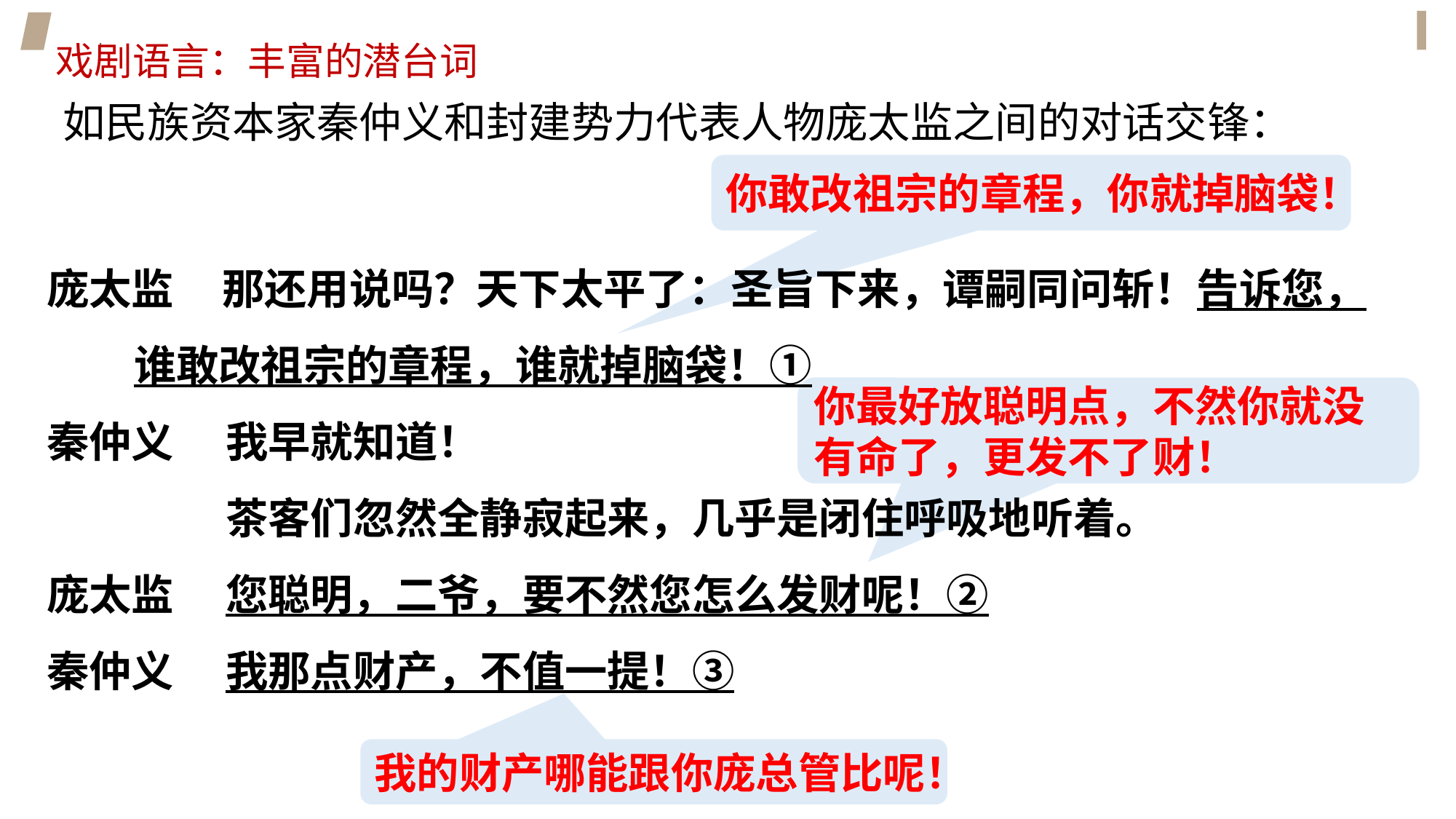

# 戏剧语言：丰富的潜台词
如民族资本家秦仲义和封建势力代表人物庞太监之间的对话交锋：
你敢改祖宗的章程，你就掉脑袋！
庞太监     那还用说吗？天下太平了：圣旨下来，谭嗣同问斩！告诉您，
        谁敢改祖宗的章程，谁就掉脑袋！①
秦仲义　 我早就知道！
　　　　 茶客们忽然全静寂起来，几乎是闭住呼吸地听着。
庞太监　 您聪明，二爷，要不然您怎么发财呢！②
秦仲义　 我那点财产，不值一提！③
你最好放聪明点，不然你就没有命了，更发不了财！
我的财产哪能跟你庞总管比呢！